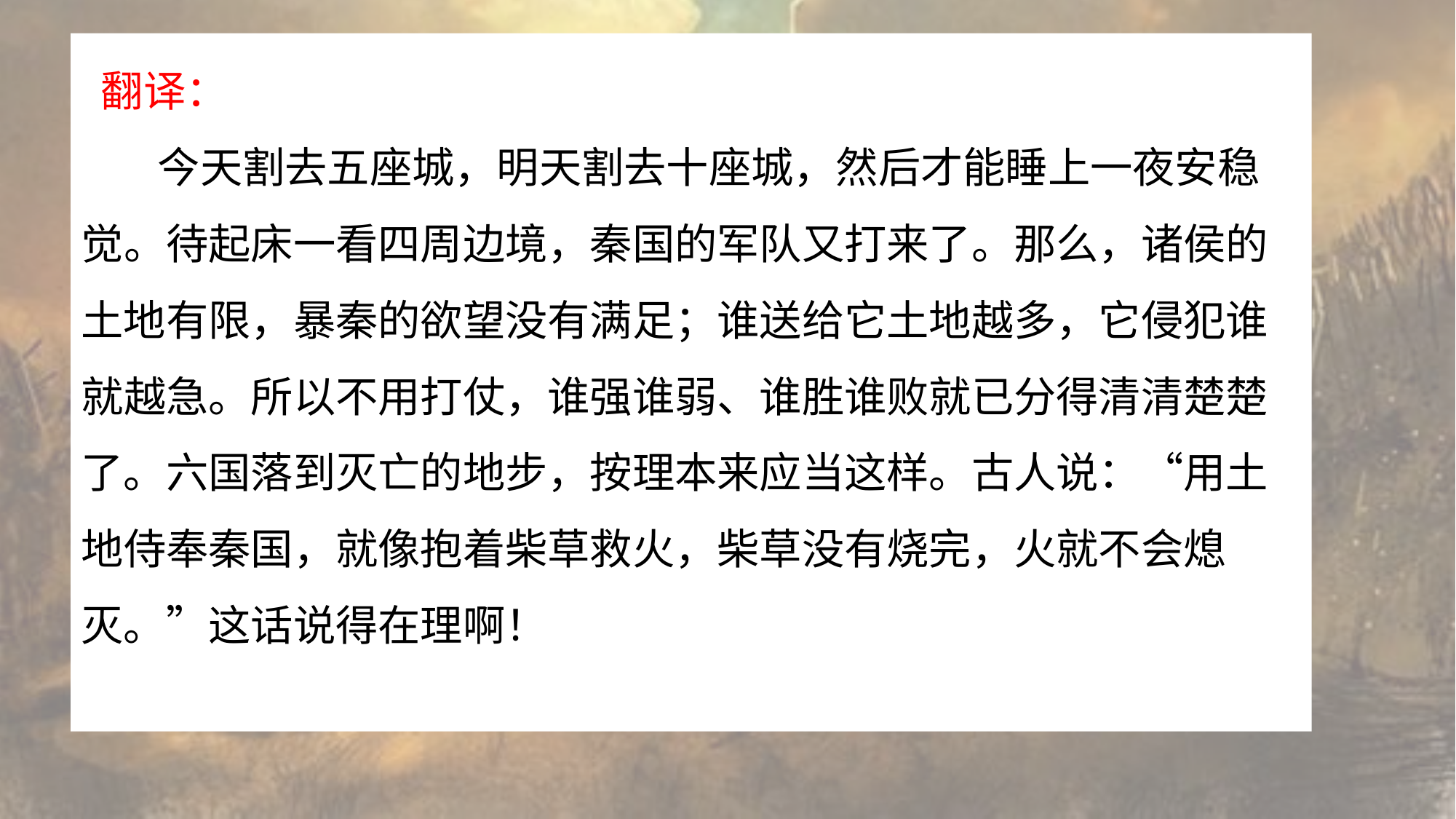

翻译：
       今天割去五座城，明天割去十座城，然后才能睡上一夜安稳觉。待起床一看四周边境，秦国的军队又打来了。那么，诸侯的土地有限，暴秦的欲望没有满足；谁送给它土地越多，它侵犯谁就越急。所以不用打仗，谁强谁弱、谁胜谁败就已分得清清楚楚了。六国落到灭亡的地步，按理本来应当这样。古人说：“用土地侍奉秦国，就像抱着柴草救火，柴草没有烧完，火就不会熄灭。”这话说得在理啊！